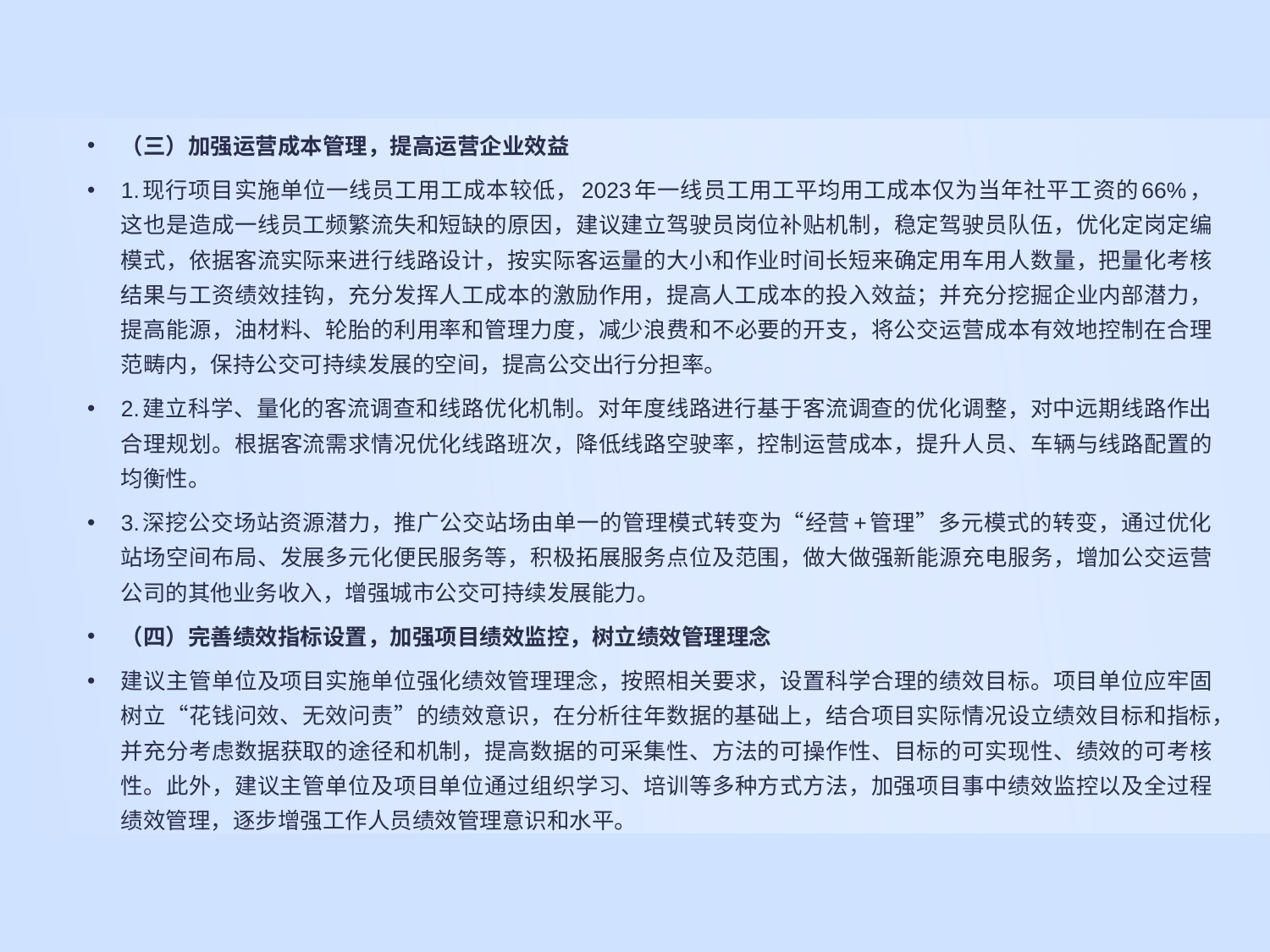

（三）加强运营成本管理，提高运营企业效益
1.现行项目实施单位一线员工用工成本较低，2023年一线员工用工平均用工成本仅为当年社平工资的66%，这也是造成一线员工频繁流失和短缺的原因，建议建立驾驶员岗位补贴机制，稳定驾驶员队伍，优化定岗定编模式，依据客流实际来进行线路设计，按实际客运量的大小和作业时间长短来确定用车用人数量，把量化考核结果与工资绩效挂钩，充分发挥人工成本的激励作用，提高人工成本的投入效益；并充分挖掘企业内部潜力，提高能源，油材料、轮胎的利用率和管理力度，减少浪费和不必要的开支，将公交运营成本有效地控制在合理范畴内，保持公交可持续发展的空间，提高公交出行分担率。
2.建立科学、量化的客流调查和线路优化机制。对年度线路进行基于客流调查的优化调整，对中远期线路作出合理规划。根据客流需求情况优化线路班次，降低线路空驶率，控制运营成本，提升人员、车辆与线路配置的均衡性。
3.深挖公交场站资源潜力，推广公交站场由单一的管理模式转变为“经营+管理”多元模式的转变，通过优化站场空间布局、发展多元化便民服务等，积极拓展服务点位及范围，做大做强新能源充电服务，增加公交运营公司的其他业务收入，增强城市公交可持续发展能力。
（四）完善绩效指标设置，加强项目绩效监控，树立绩效管理理念
建议主管单位及项目实施单位强化绩效管理理念，按照相关要求，设置科学合理的绩效目标。项目单位应牢固树立“花钱问效、无效问责”的绩效意识，在分析往年数据的基础上，结合项目实际情况设立绩效目标和指标，并充分考虑数据获取的途径和机制，提高数据的可采集性、方法的可操作性、目标的可实现性、绩效的可考核性。此外，建议主管单位及项目单位通过组织学习、培训等多种方式方法，加强项目事中绩效监控以及全过程绩效管理，逐步增强工作人员绩效管理意识和水平。